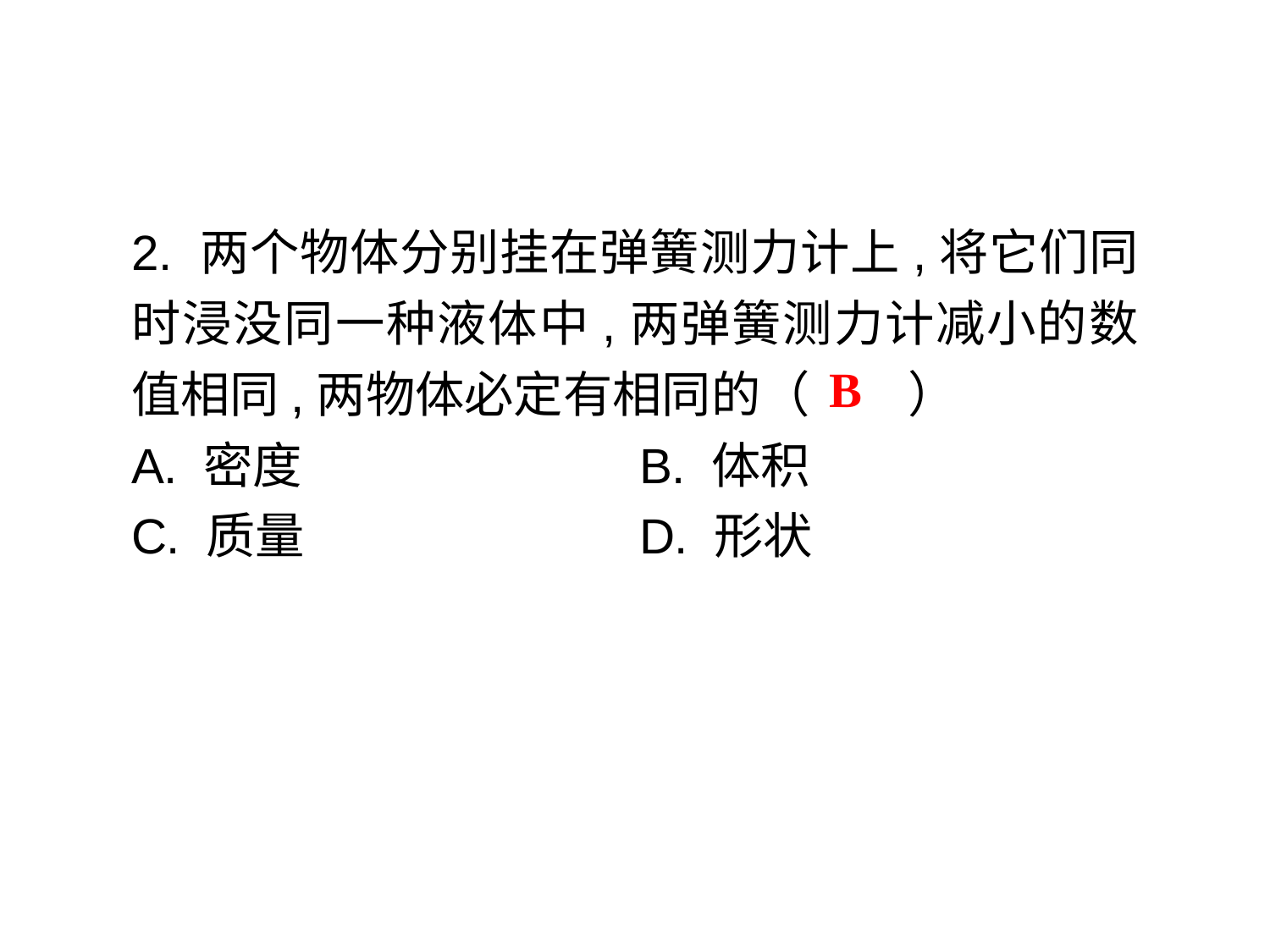

2. 两个物体分别挂在弹簧测力计上,将它们同时浸没同一种液体中,两弹簧测力计减小的数值相同,两物体必定有相同的（　　）
A. 密度			B. 体积
C. 质量	  		D. 形状
B